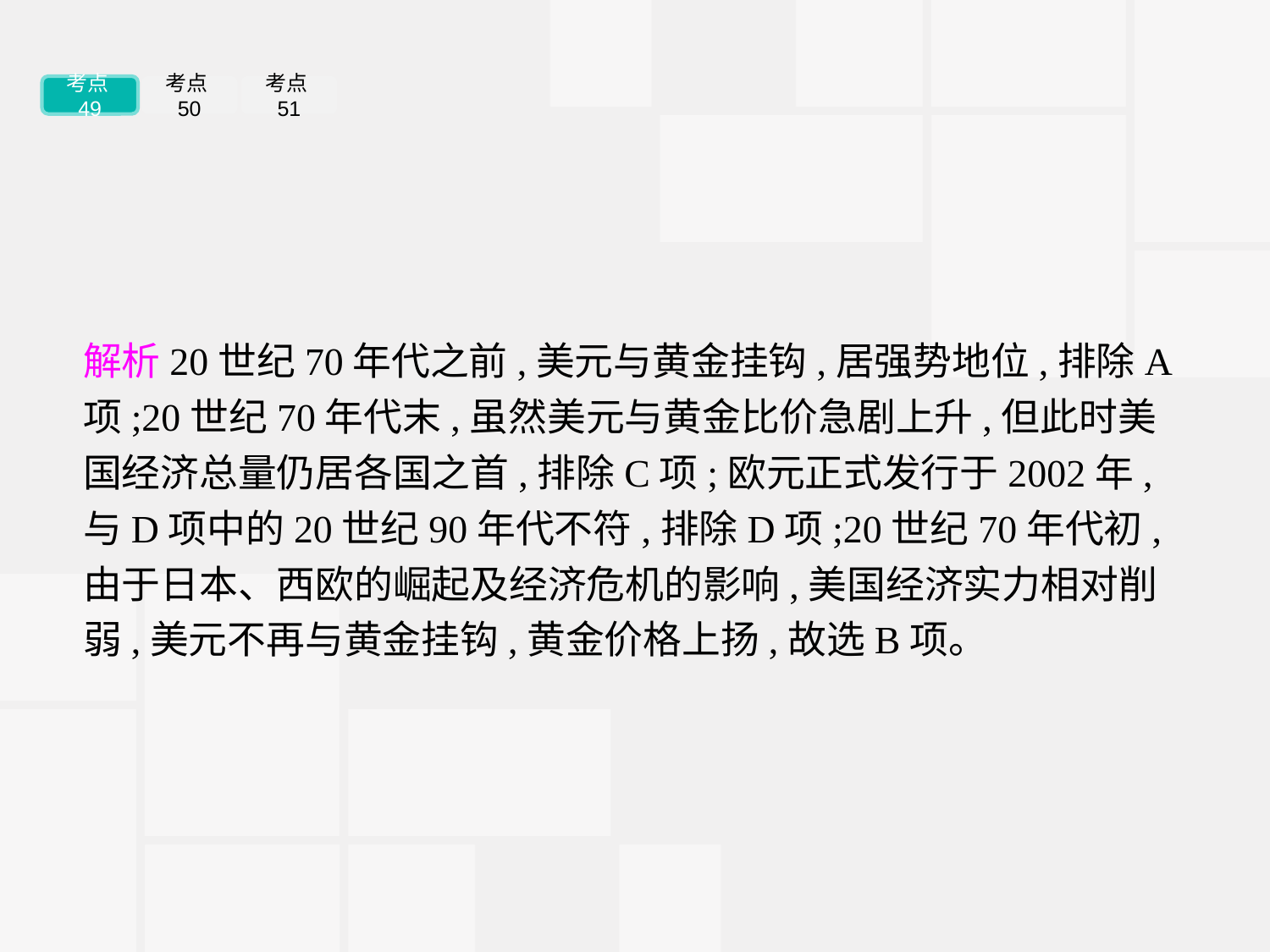

考点49
考点50
考点51
解析20世纪70年代之前,美元与黄金挂钩,居强势地位,排除A项;20世纪70年代末,虽然美元与黄金比价急剧上升,但此时美国经济总量仍居各国之首,排除C项;欧元正式发行于2002年,与D项中的20世纪90年代不符,排除D项;20世纪70年代初,由于日本、西欧的崛起及经济危机的影响,美国经济实力相对削弱,美元不再与黄金挂钩,黄金价格上扬,故选B项。